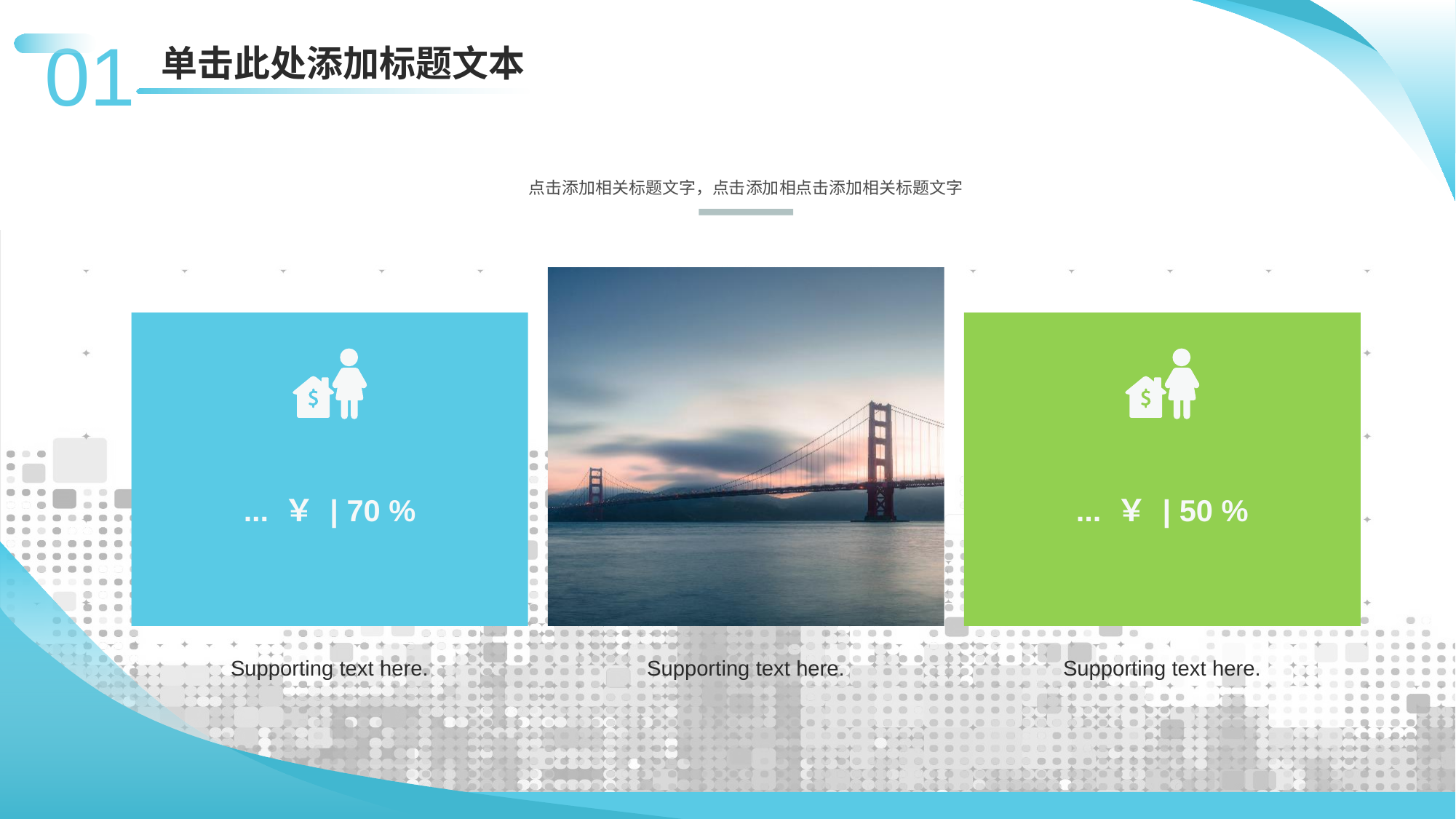

01

单击此处添加标题文本

点击添加相关标题文字，点击添加相点击添加相关标题文字

Supporting text here.

... ￥ | 70 %
Supporting text here.

... ￥ | 50 %
Supporting text here.